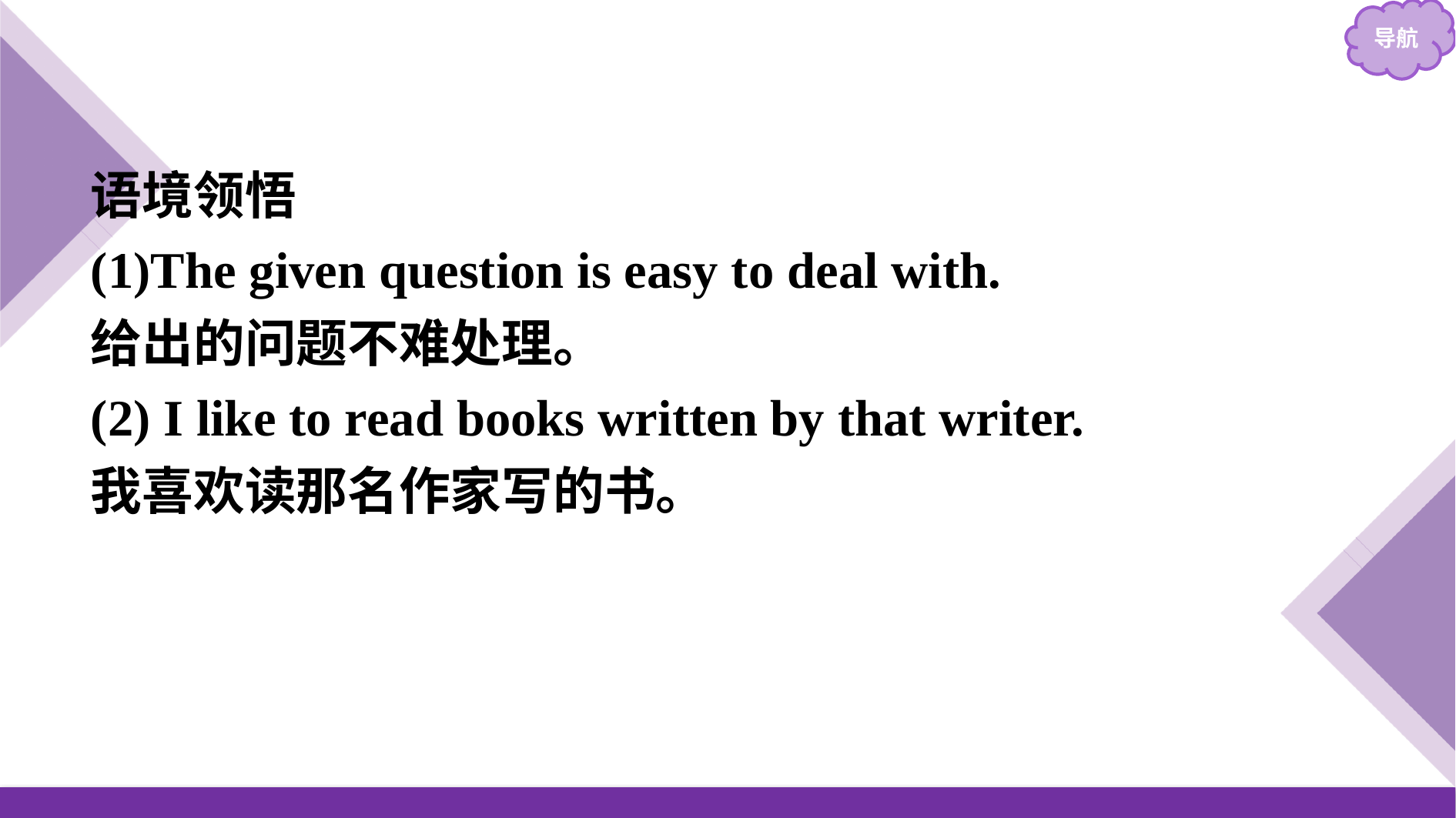

语境领悟
(1)The given question is easy to deal with.
给出的问题不难处理。
(2) I like to read books written by that writer.
我喜欢读那名作家写的书。